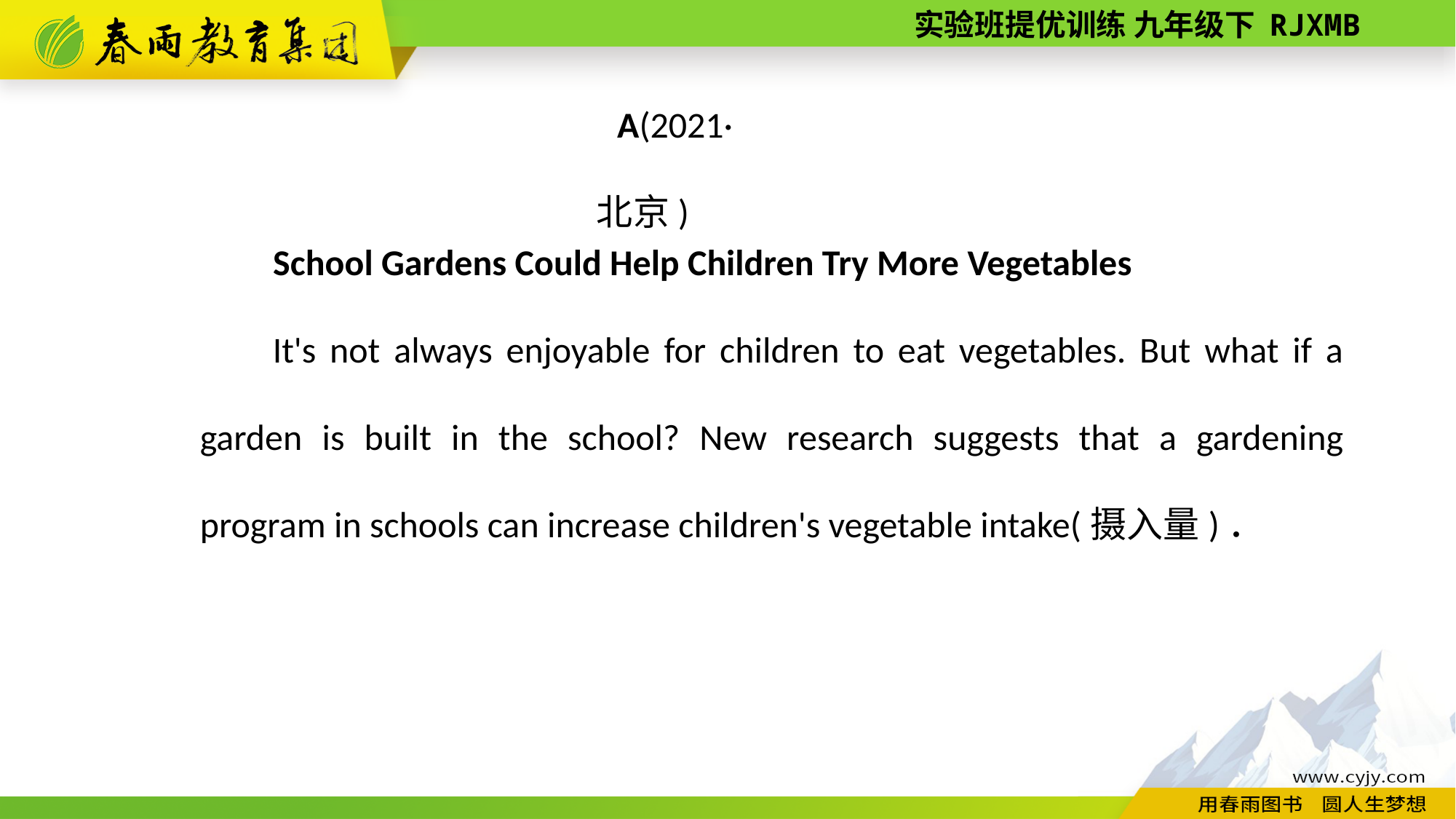

A(2021·北京)
School Gardens Could Help Children Try More Vegetables
It's not always enjoyable for children to eat vegetables. But what if a garden is built in the school? New research suggests that a gardening program in schools can increase children's vegetable intake(摄入量)．